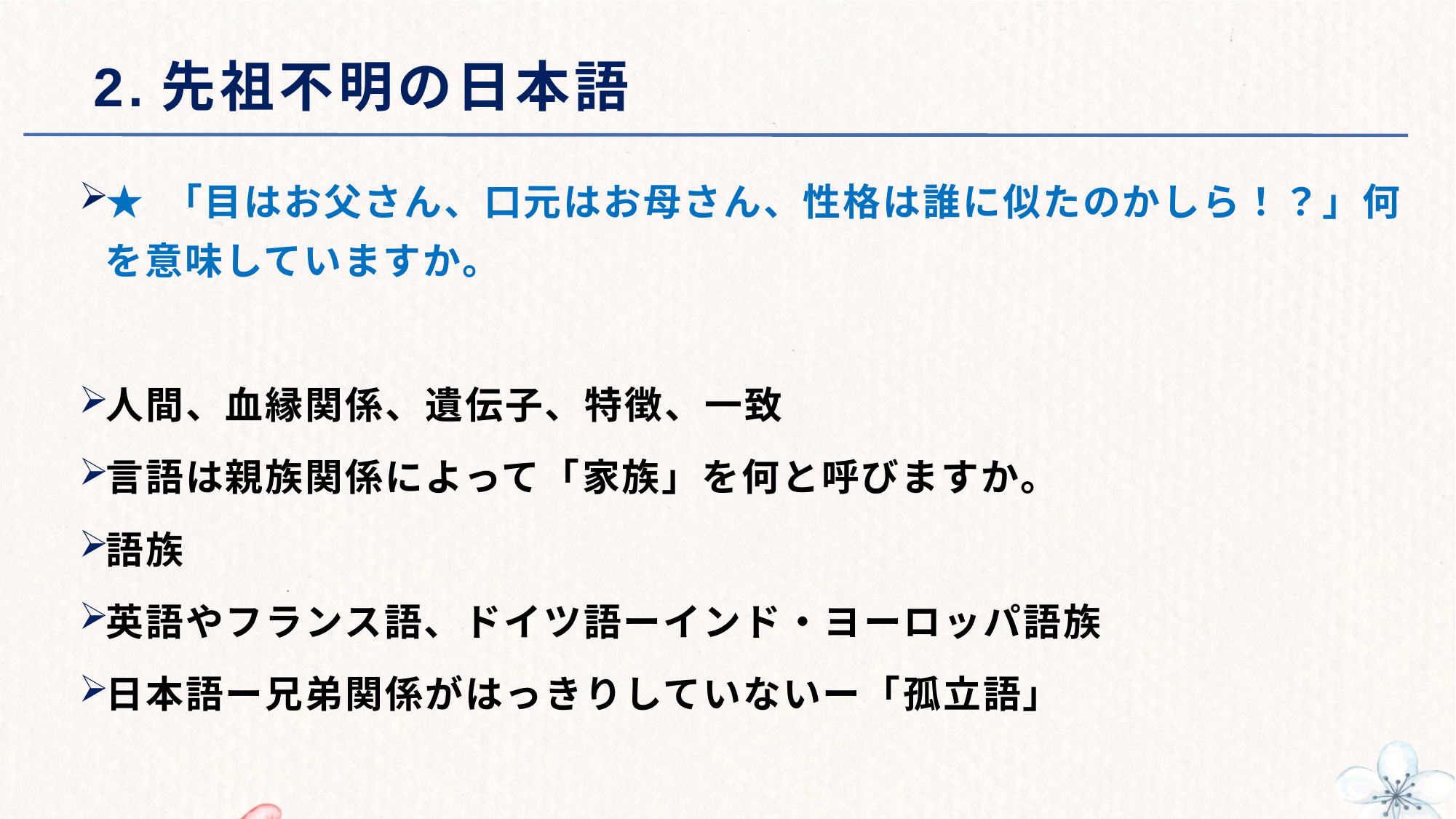

# 2.先祖不明の日本語
★ 「目はお父さん、口元はお母さん、性格は誰に似たのかしら！？」何を意味していますか。

人間、血縁関係、遺伝子、特徴、一致
言語は親族関係によって「家族」を何と呼びますか。
語族
英語やフランス語、ドイツ語ーインド・ヨーロッパ語族
日本語ー兄弟関係がはっきりしていないー「孤立語」